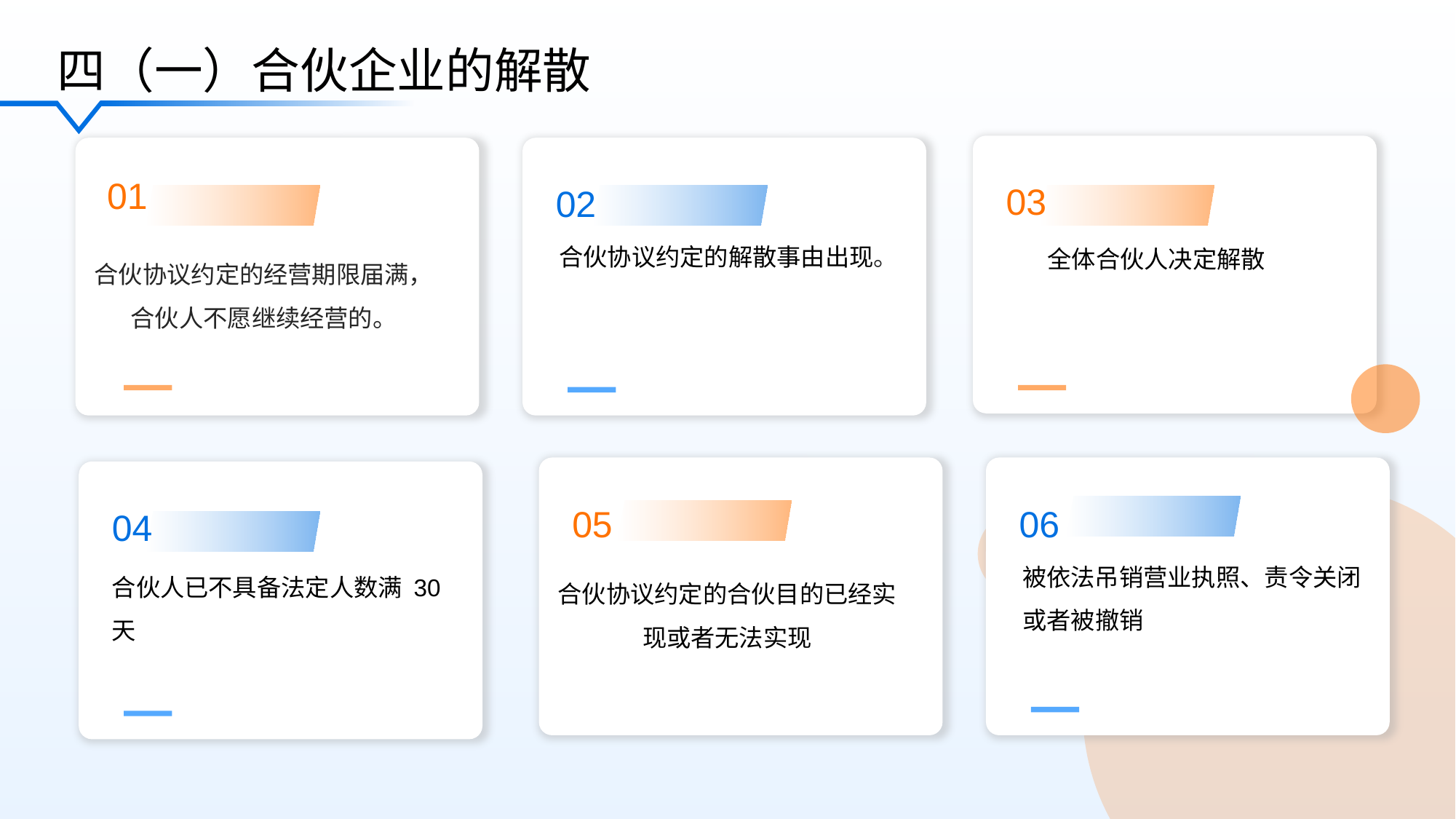

四（一）合伙企业的解散

01
03
02

合伙协议约定的解散事由出现。
全体合伙人决定解散
合伙协议约定的经营期限届满，合伙人不愿继续经营的。

05
06
04

被依法吊销营业执照、责令关闭或者被撤销
合伙人已不具备法定人数满 30 天
合伙协议约定的合伙目的已经实现或者无法实现